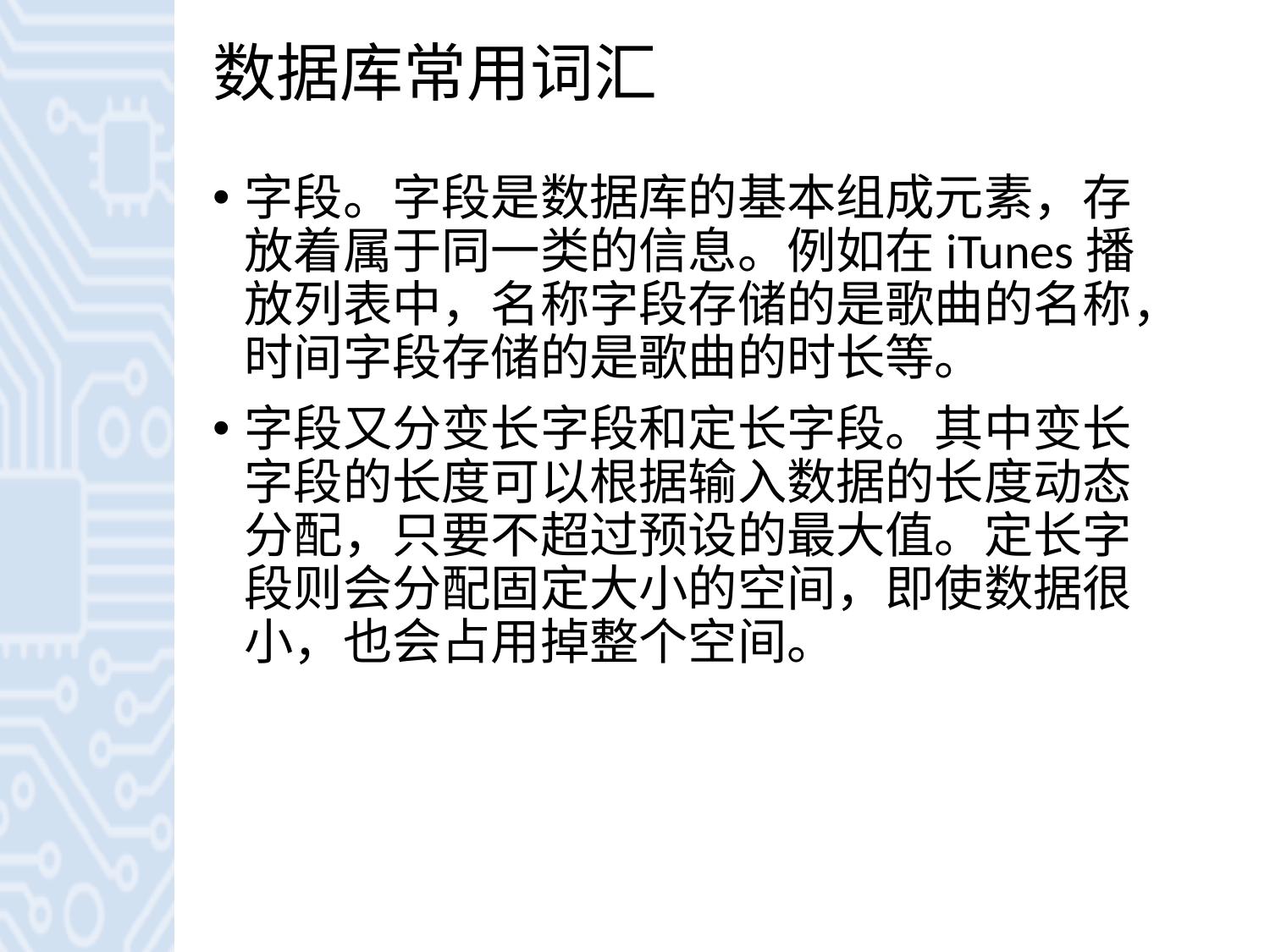

# 数据库常用词汇
字段。字段是数据库的基本组成元素，存放着属于同一类的信息。例如在iTunes播放列表中，名称字段存储的是歌曲的名称，时间字段存储的是歌曲的时长等。
字段又分变长字段和定长字段。其中变长字段的长度可以根据输入数据的长度动态分配，只要不超过预设的最大值。定长字段则会分配固定大小的空间，即使数据很小，也会占用掉整个空间。